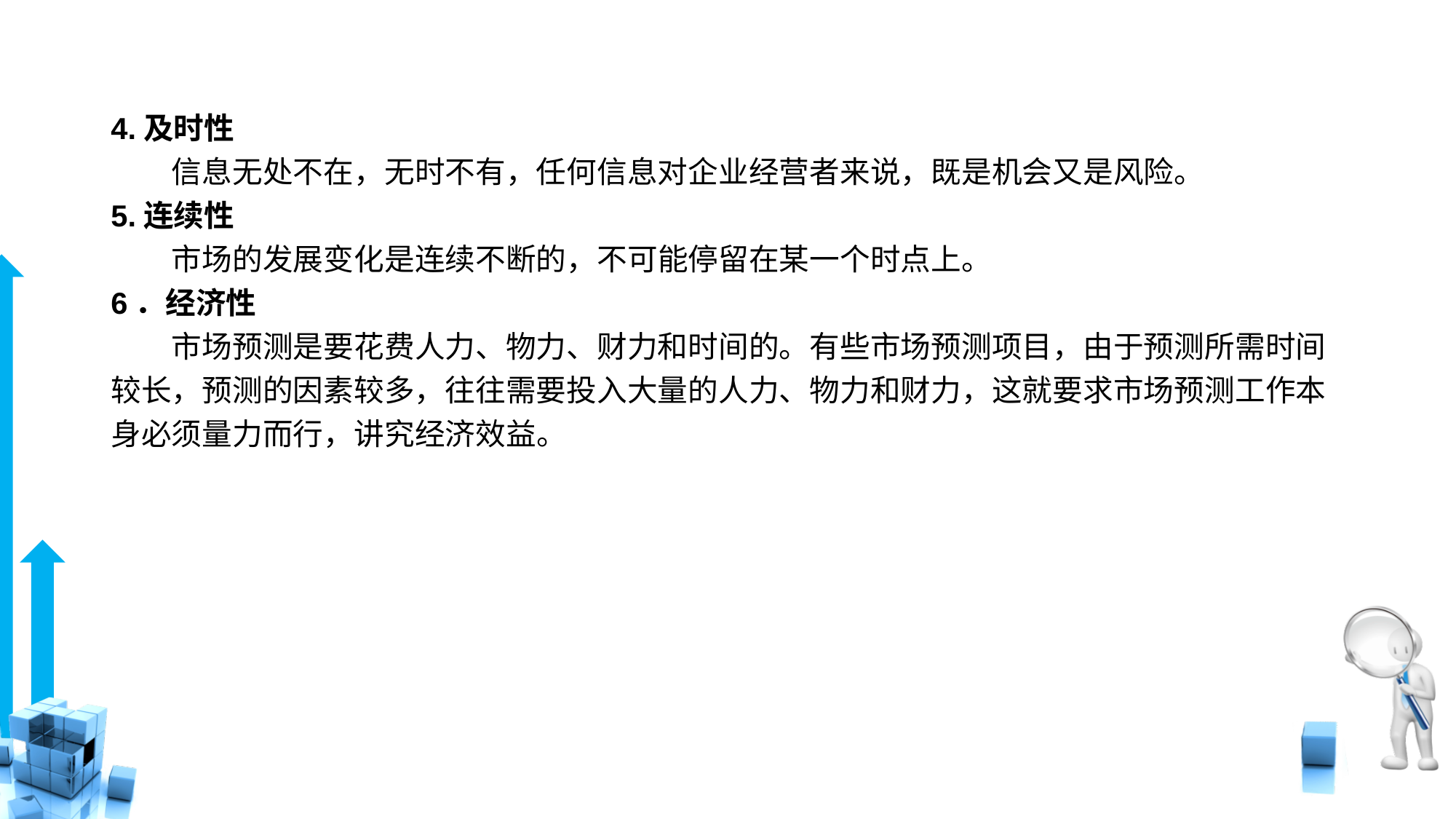

# 4.及时性 　　信息无处不在，无时不有，任何信息对企业经营者来说，既是机会又是风险。 5.连续性 　　市场的发展变化是连续不断的，不可能停留在某一个时点上。 6．经济性 　　市场预测是要花费人力、物力、财力和时间的。有些市场预测项目，由于预测所需时间较长，预测的因素较多，往往需要投入大量的人力、物力和财力，这就要求市场预测工作本身必须量力而行，讲究经济效益。